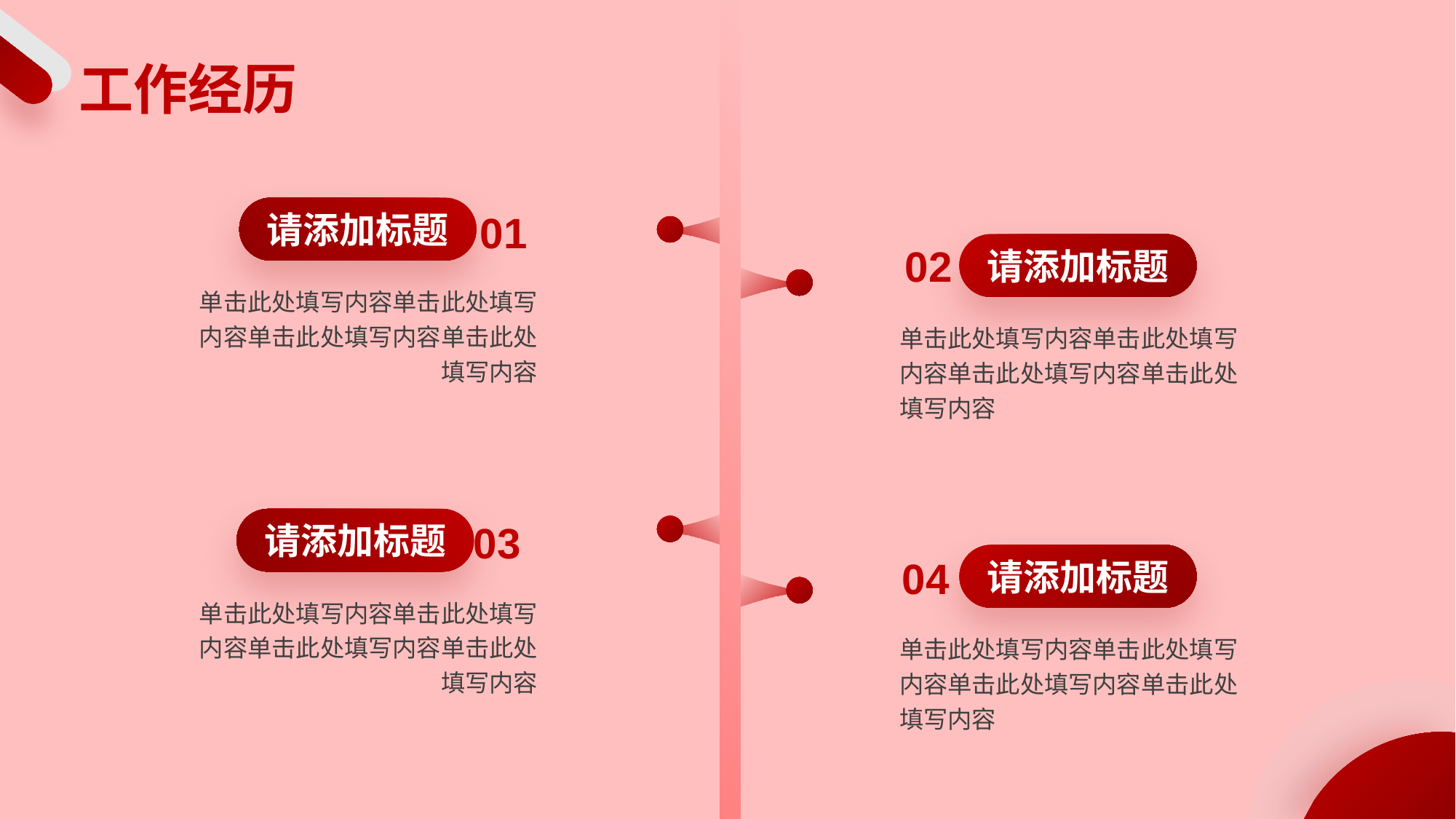

# 工作经历

01

请添加标题
单击此处填写内容单击此处填写内容单击此处填写内容单击此处填写内容

02

请添加标题
单击此处填写内容单击此处填写内容单击此处填写内容单击此处填写内容

03

请添加标题
单击此处填写内容单击此处填写内容单击此处填写内容单击此处填写内容

04

请添加标题
单击此处填写内容单击此处填写内容单击此处填写内容单击此处填写内容